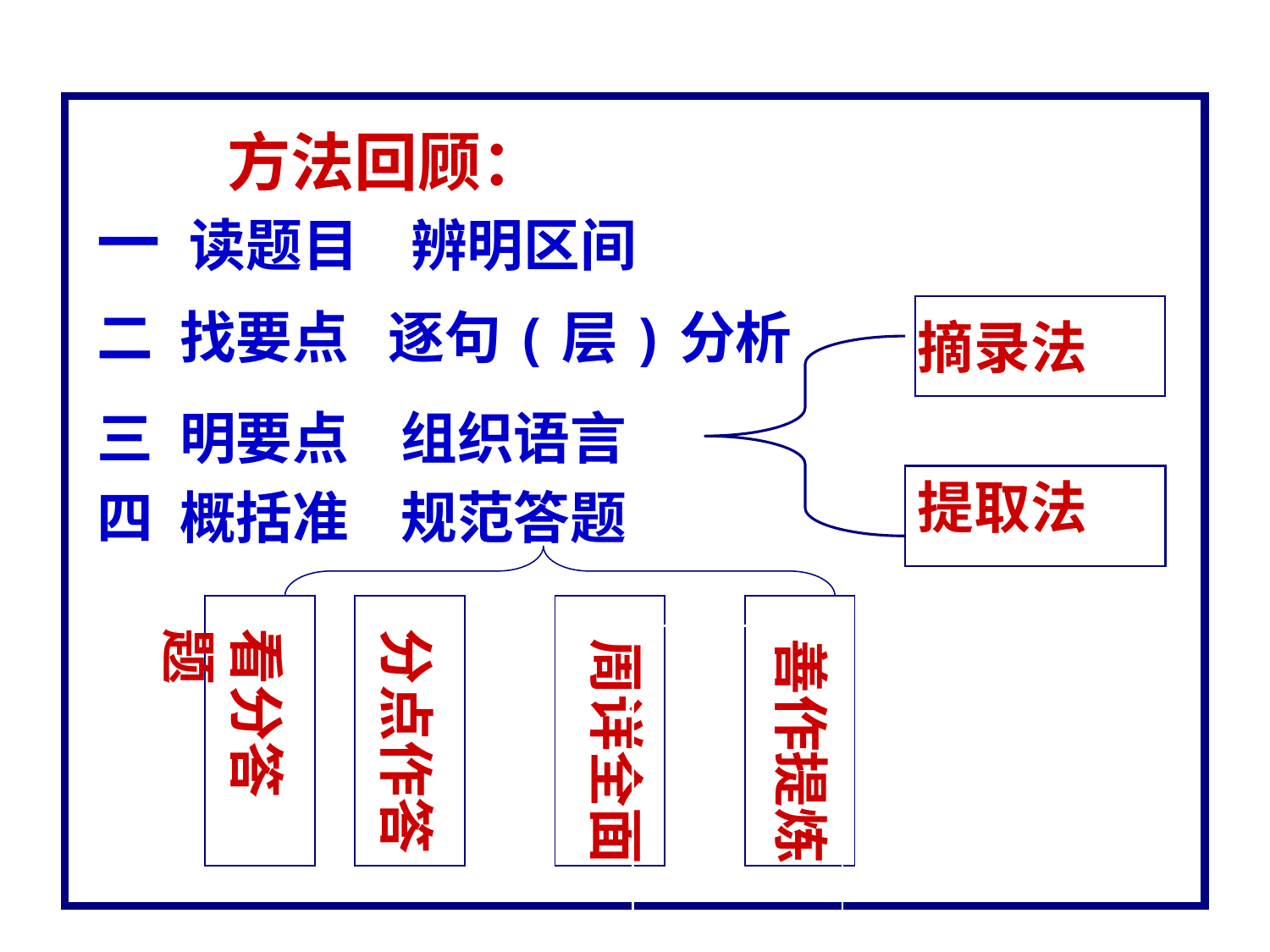

方法回顾：
一  读题目    辨明区间

二  找要点   逐句(层)分析

提取法
摘录法
三  明要点    组织语言

四  概括准    规范答题

看分答题
分点作答
周详全面
善作提炼